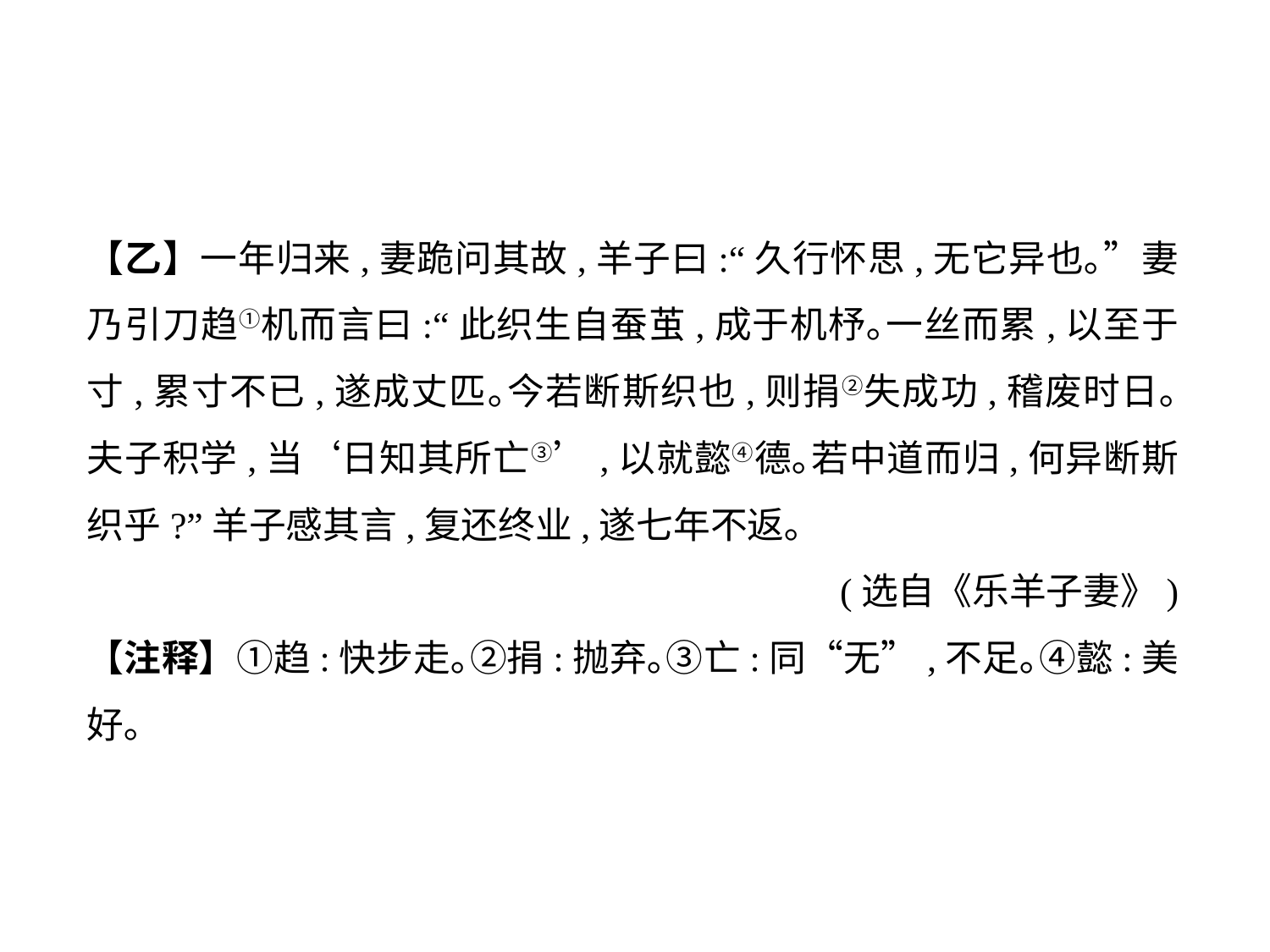

【乙】一年归来,妻跪问其故,羊子曰:“久行怀思,无它异也｡”妻乃引刀趋①机而言曰:“此织生自蚕茧,成于机杼｡一丝而累,以至于寸,累寸不已,遂成丈匹｡今若断斯织也,则捐②失成功,稽废时日｡夫子积学,当‘日知其所亡③’,以就懿④德｡若中道而归,何异断斯织乎?”羊子感其言,复还终业,遂七年不返｡
(选自《乐羊子妻》)
【注释】①趋:快步走｡②捐:抛弃｡③亡:同“无”,不足｡④懿:美好｡